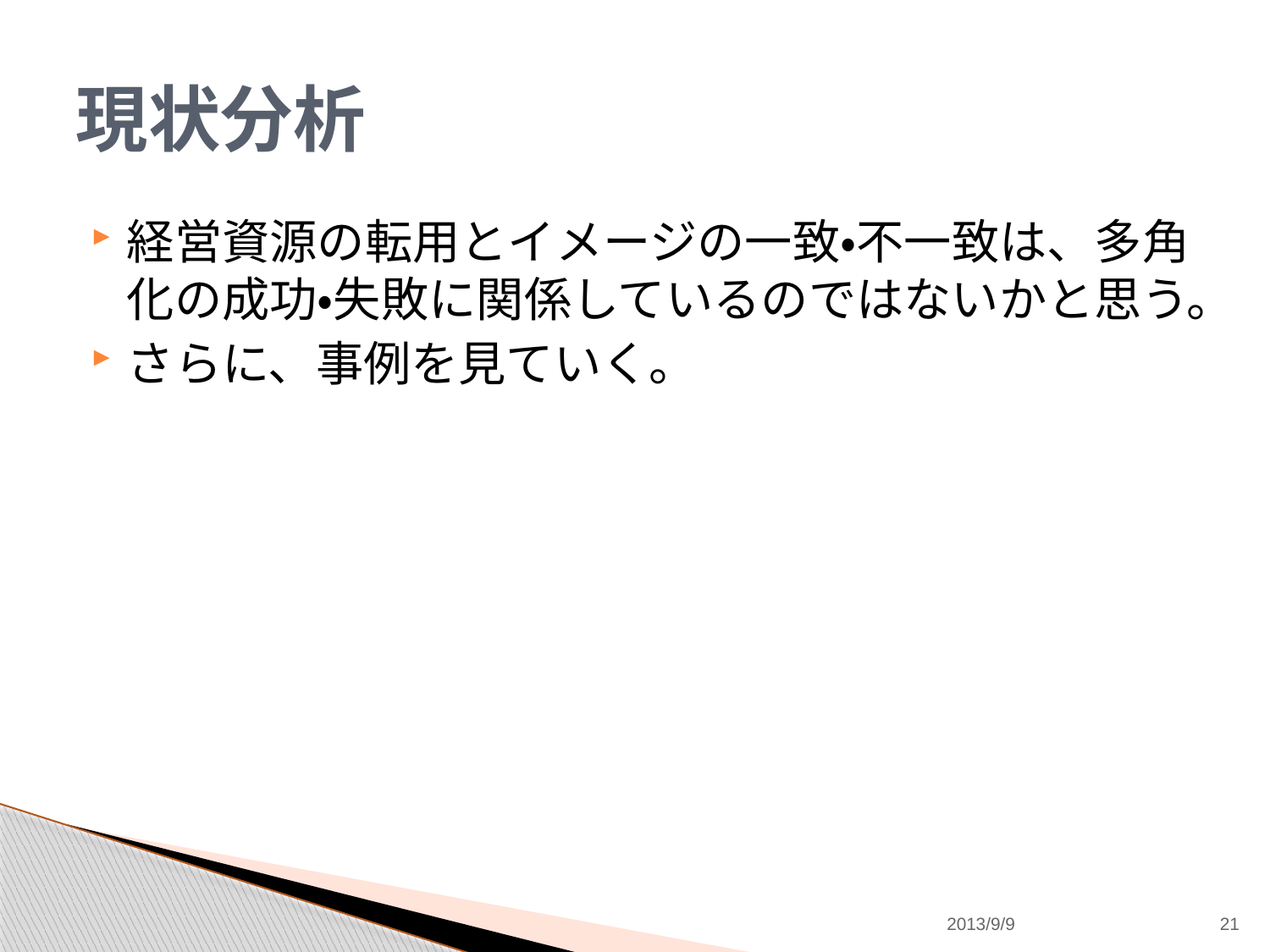

# 現状分析
経営資源の転用とイメージの一致・不一致は、多角化の成功・失敗に関係しているのではないかと思う。
さらに、事例を見ていく。
2013/9/9
21